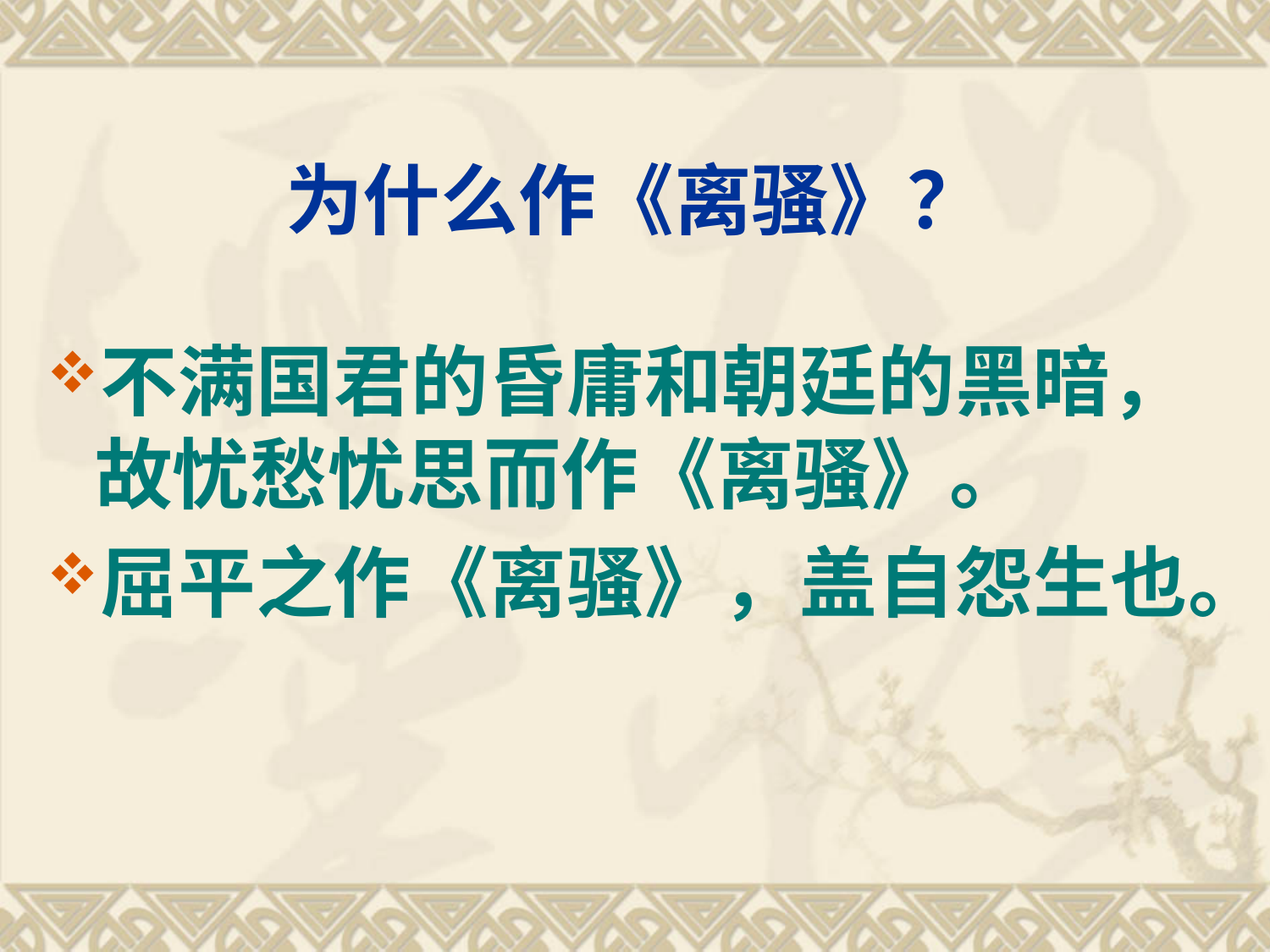

# 为什么作《离骚》？
不满国君的昏庸和朝廷的黑暗，故忧愁忧思而作《离骚》。
屈平之作《离骚》，盖自怨生也。